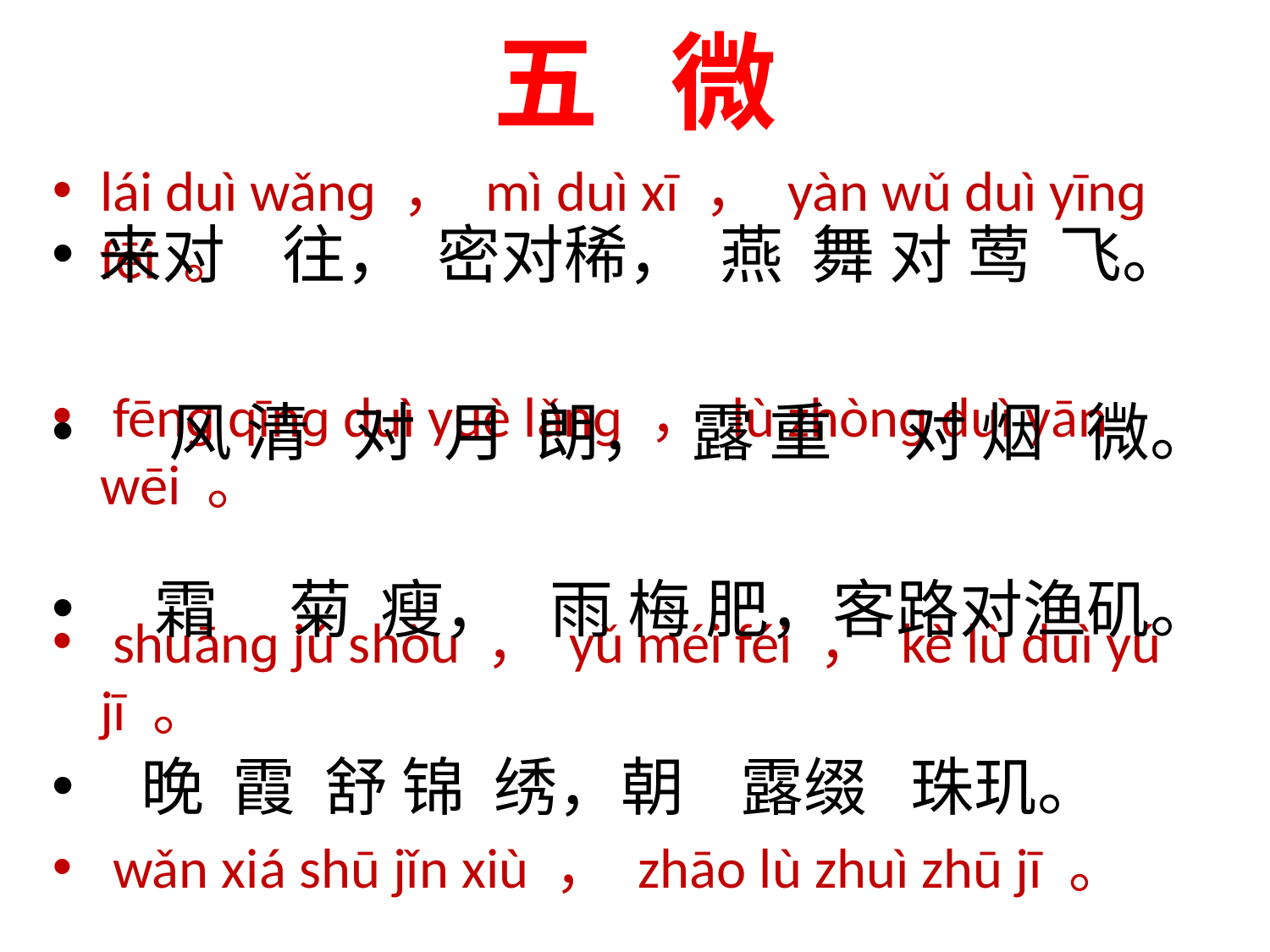

# 五   微
lái duì wǎnɡ ， mì duì xī ， yàn wǔ duì yīnɡ fēi 。

 fēnɡ qīnɡ duì yuè lǎnɡ ， lù zhònɡ duì yān wēi 。

 shuānɡ jú shòu ， yǔ méi féi ， kè lù duì yú jī 。

 wǎn xiá shū jǐn xiù ， zhāo lù zhuì zhū jī 。
来对    往，  密对稀，  燕  舞 对 莺  飞。

    风 清   对  月  朗，  露 重     对 烟   微。

   霜     菊  瘦，   雨 梅 肥，客路对渔矶。

  晚  霞  舒 锦  绣，朝    露缀   珠玑。